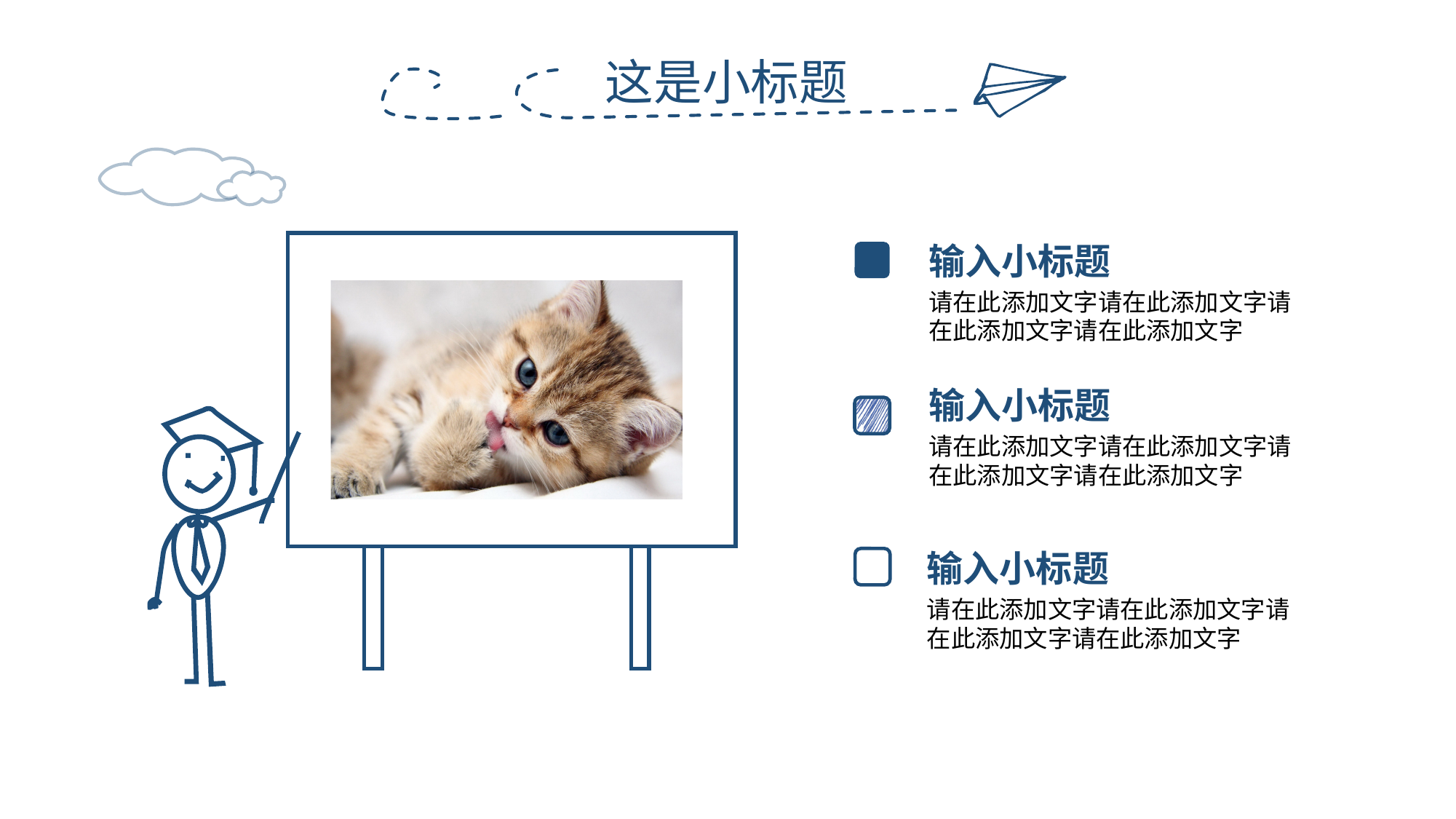

这是小标题

输入小标题

请在此添加文字请在此添加文字请在此添加文字请在此添加文字
输入小标题

请在此添加文字请在此添加文字请在此添加文字请在此添加文字
输入小标题

请在此添加文字请在此添加文字请在此添加文字请在此添加文字